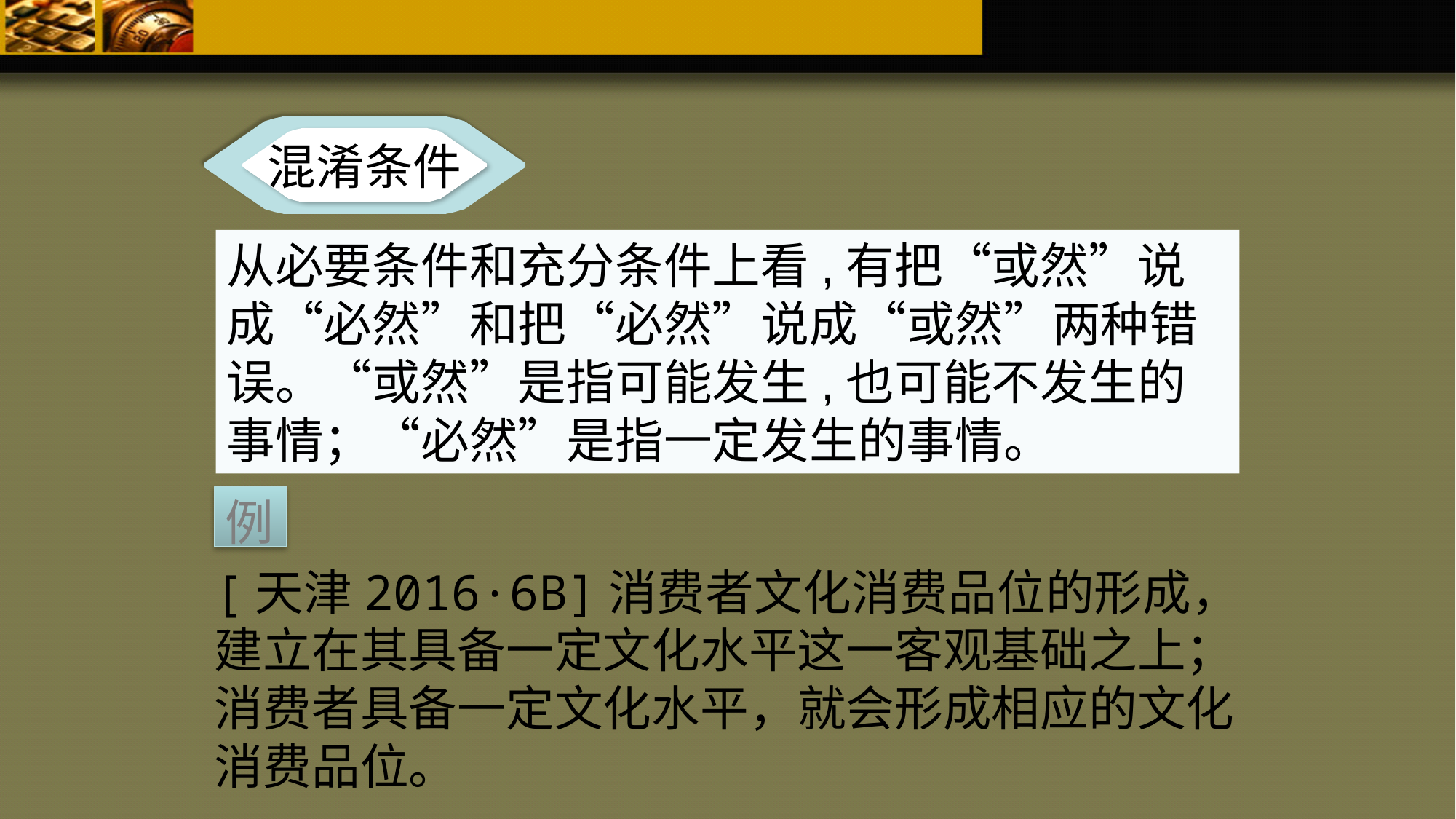

混淆条件
从必要条件和充分条件上看,有把“或然”说成“必然”和把“必然”说成“或然”两种错误。“或然”是指可能发生,也可能不发生的事情；“必然”是指一定发生的事情。
例
[天津2016·6B]消费者文化消费品位的形成，建立在其具备一定文化水平这一客观基础之上；消费者具备一定文化水平，就会形成相应的文化消费品位。